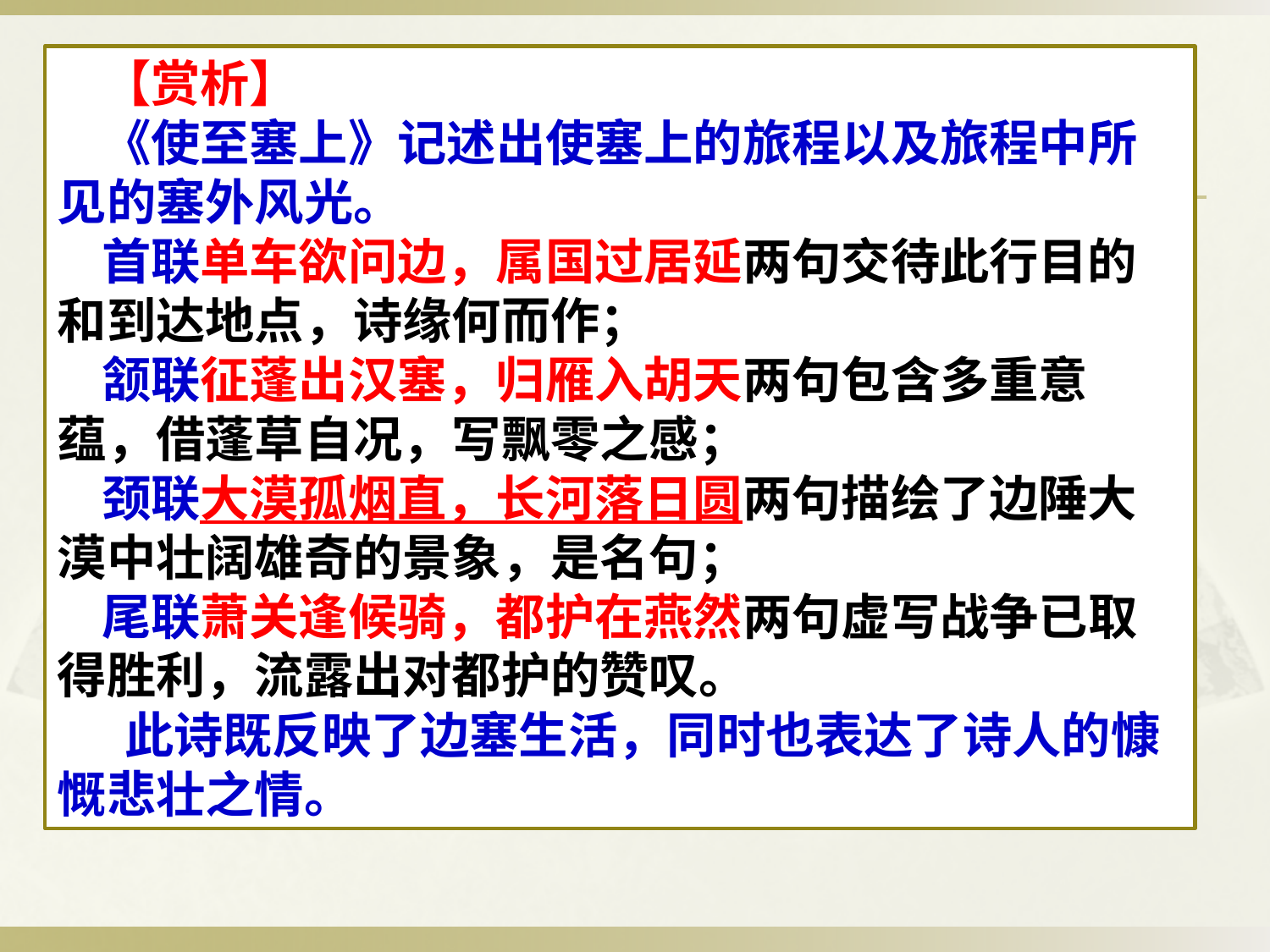

【赏析】
《使至塞上》记述出使塞上的旅程以及旅程中所见的塞外风光。
首联单车欲问边，属国过居延两句交待此行目的和到达地点，诗缘何而作；
颔联征蓬出汉塞，归雁入胡天两句包含多重意蕴，借蓬草自况，写飘零之感；
颈联大漠孤烟直，长河落日圆两句描绘了边陲大漠中壮阔雄奇的景象，是名句；
尾联萧关逢候骑，都护在燕然两句虚写战争已取得胜利，流露出对都护的赞叹。
 此诗既反映了边塞生活，同时也表达了诗人的慷慨悲壮之情。